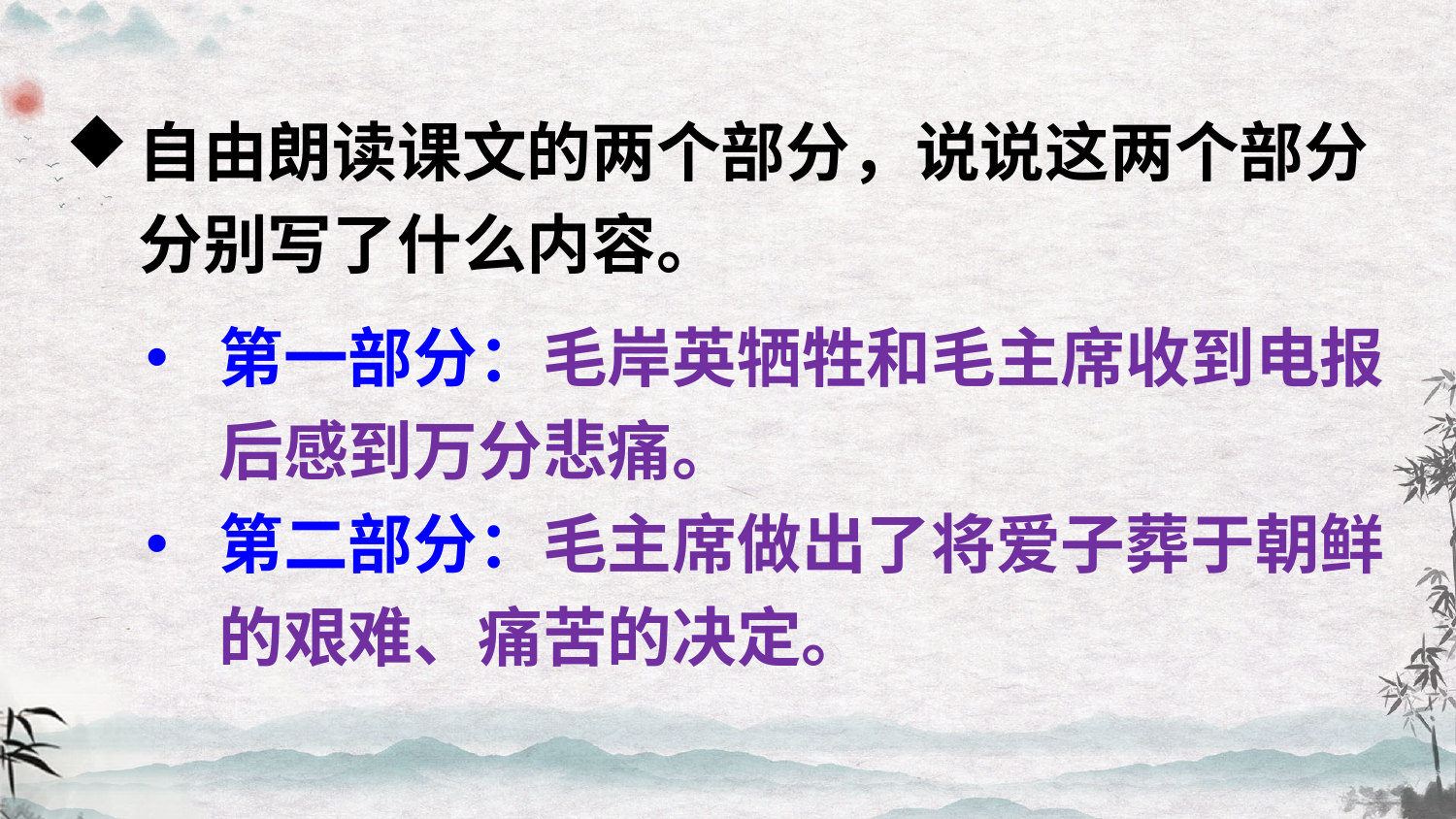

自由朗读课文的两个部分，说说这两个部分分别写了什么内容。
第一部分：毛岸英牺牲和毛主席收到电报后感到万分悲痛。
第二部分：毛主席做出了将爱子葬于朝鲜的艰难、痛苦的决定。